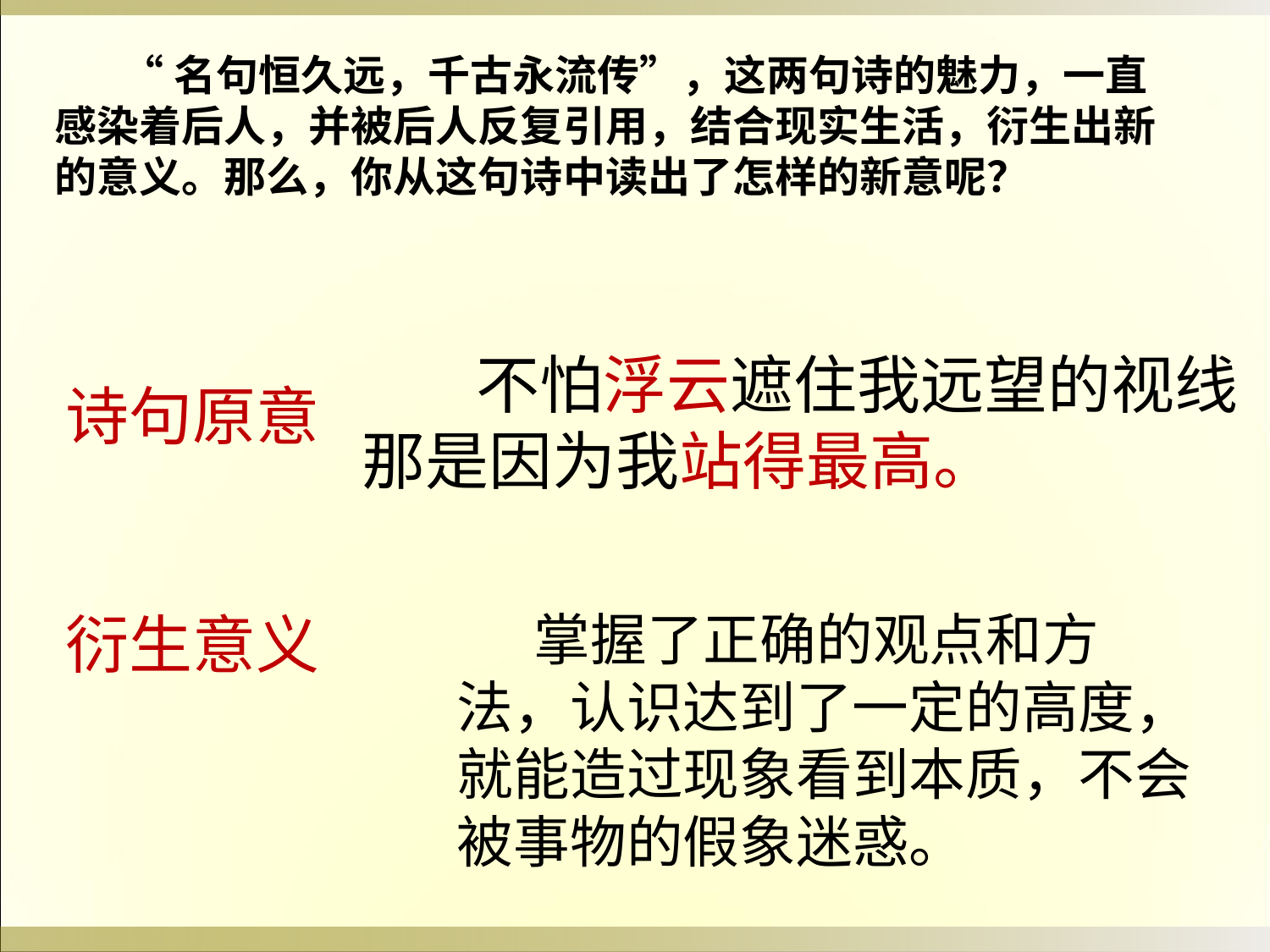

“名句恒久远，千古永流传”，这两句诗的魅力，一直感染着后人，并被后人反复引用，结合现实生活，衍生出新的意义。那么，你从这句诗中读出了怎样的新意呢？
       不怕浮云遮住我远望的视线那是因为我站得最高。
诗句原意

衍生意义
     掌握了正确的观点和方法，认识达到了一定的高度，就能造过现象看到本质，不会被事物的假象迷惑。